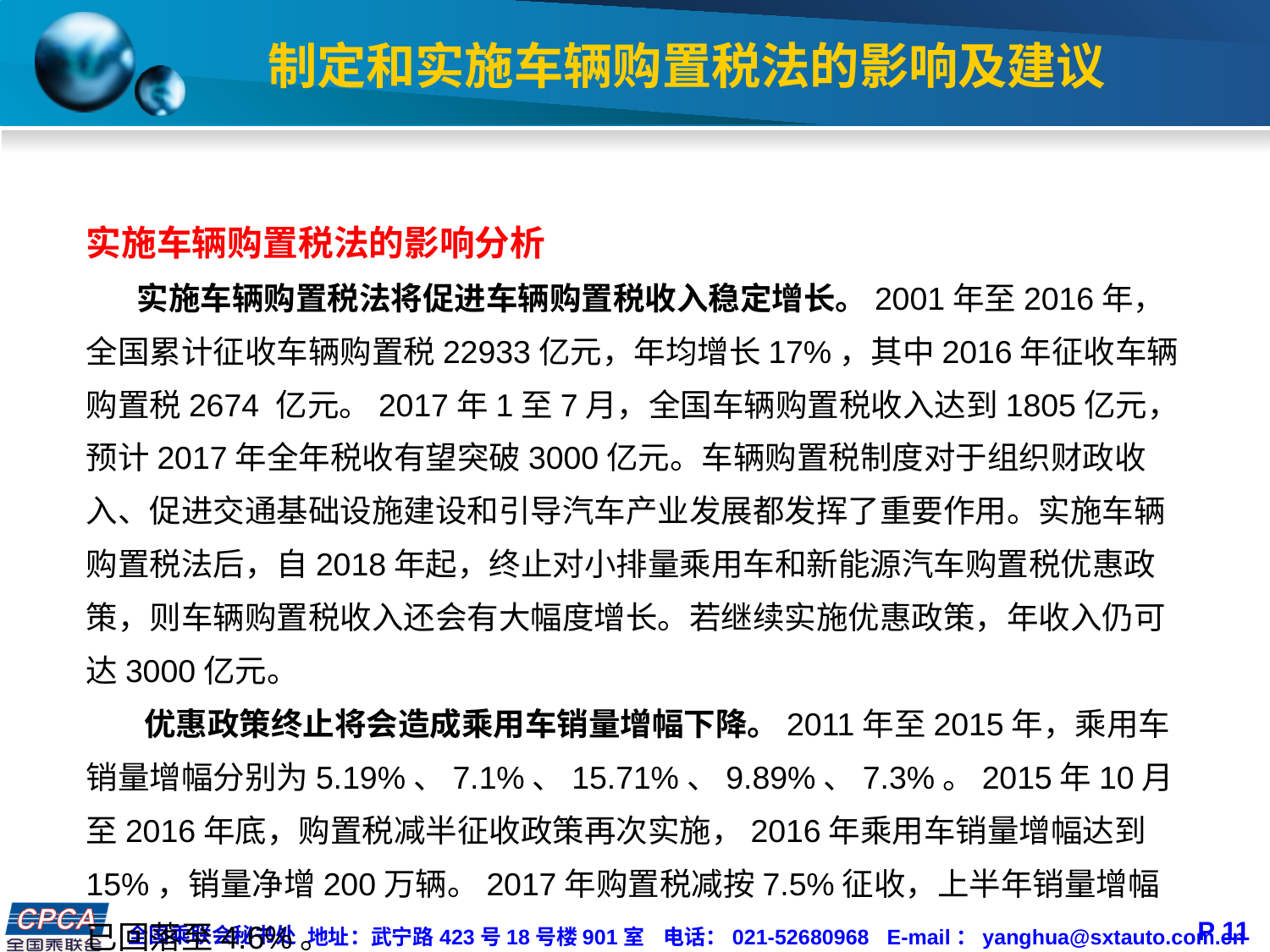

# 制定和实施车辆购置税法的影响及建议
实施车辆购置税法的影响分析
      实施车辆购置税法将促进车辆购置税收入稳定增长。2001年至2016年，全国累计征收车辆购置税22933亿元，年均增长17%，其中2016年征收车辆购置税2674 亿元。2017年1至7月，全国车辆购置税收入达到1805亿元，预计2017年全年税收有望突破3000亿元。车辆购置税制度对于组织财政收入、促进交通基础设施建设和引导汽车产业发展都发挥了重要作用。实施车辆购置税法后，自2018年起，终止对小排量乘用车和新能源汽车购置税优惠政策，则车辆购置税收入还会有大幅度增长。若继续实施优惠政策，年收入仍可达3000亿元。
       优惠政策终止将会造成乘用车销量增幅下降。2011年至2015年，乘用车销量增幅分别为5.19%、7.1%、15.71%、9.89%、7.3%。2015年10月至2016年底，购置税减半征收政策再次实施，2016年乘用车销量增幅达到15%，销量净增200万辆。2017年购置税减按7.5%征收，上半年销量增幅已回落至4.6%。